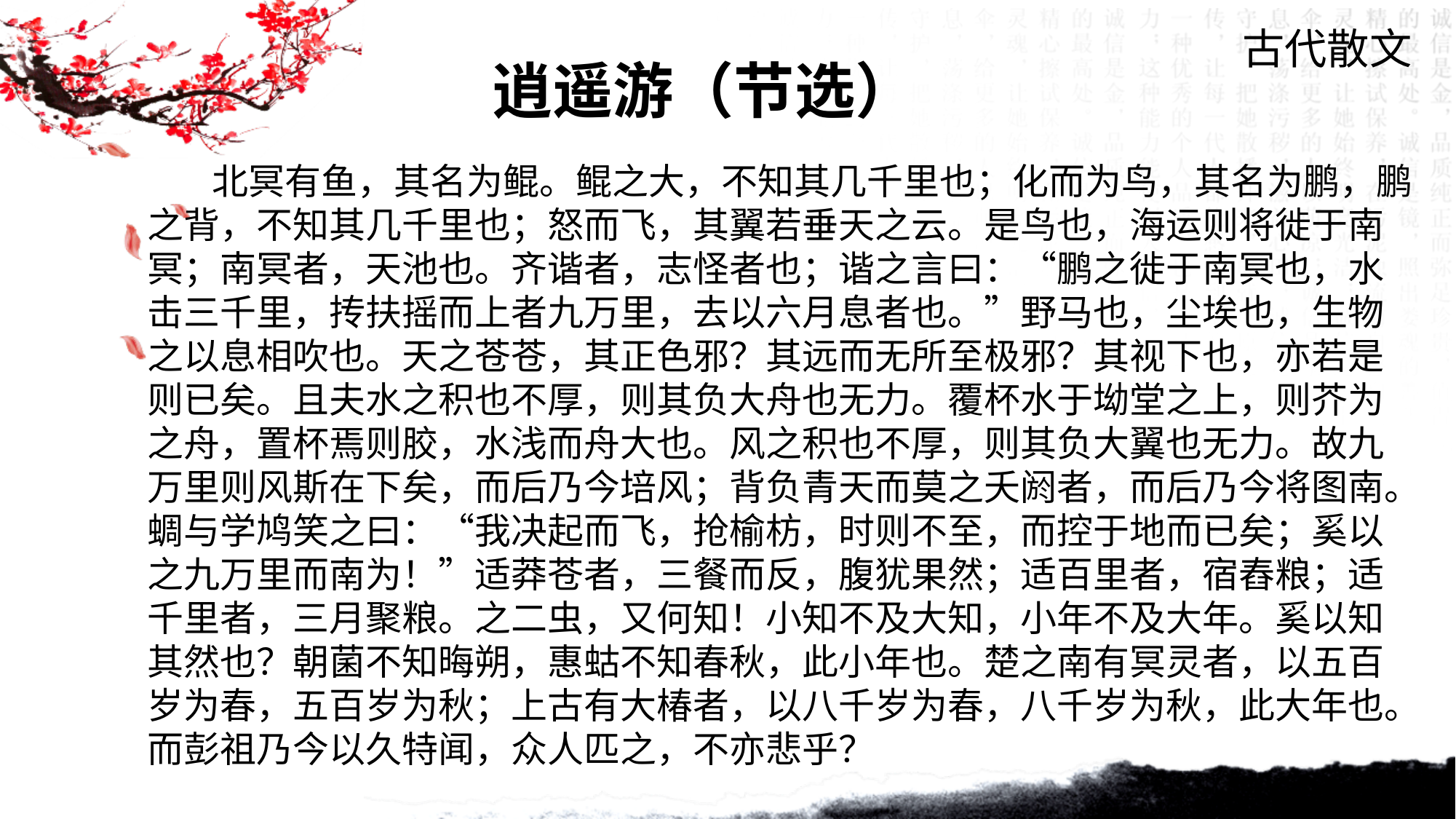

古代散文
逍遥游（节选）
                     北冥有鱼，其名为鲲。鲲之大，不知其几千里也；化而为鸟，其名为鹏，鹏之背，不知其几千里也；怒而飞，其翼若垂天之云。是鸟也，海运则将徙于南冥；南冥者，天池也。齐谐者，志怪者也；谐之言曰：“鹏之徙于南冥也，水击三千里，抟扶摇而上者九万里，去以六月息者也。”野马也，尘埃也，生物之以息相吹也。天之苍苍，其正色邪？其远而无所至极邪？其视下也，亦若是则已矣。且夫水之积也不厚，则其负大舟也无力。覆杯水于坳堂之上，则芥为之舟，置杯焉则胶，水浅而舟大也。风之积也不厚，则其负大翼也无力。故九万里则风斯在下矣，而后乃今培风；背负青天而莫之夭阏者，而后乃今将图南。蜩与学鸠笑之曰：“我决起而飞，抢榆枋，时则不至，而控于地而已矣；奚以之九万里而南为！”适莽苍者，三餐而反，腹犹果然；适百里者，宿舂粮；适千里者，三月聚粮。之二虫，又何知！小知不及大知，小年不及大年。奚以知其然也？朝菌不知晦朔，惠蛄不知春秋，此小年也。楚之南有冥灵者，以五百岁为春，五百岁为秋；上古有大椿者，以八千岁为春，八千岁为秋，此大年也。而彭祖乃今以久特闻，众人匹之，不亦悲乎？